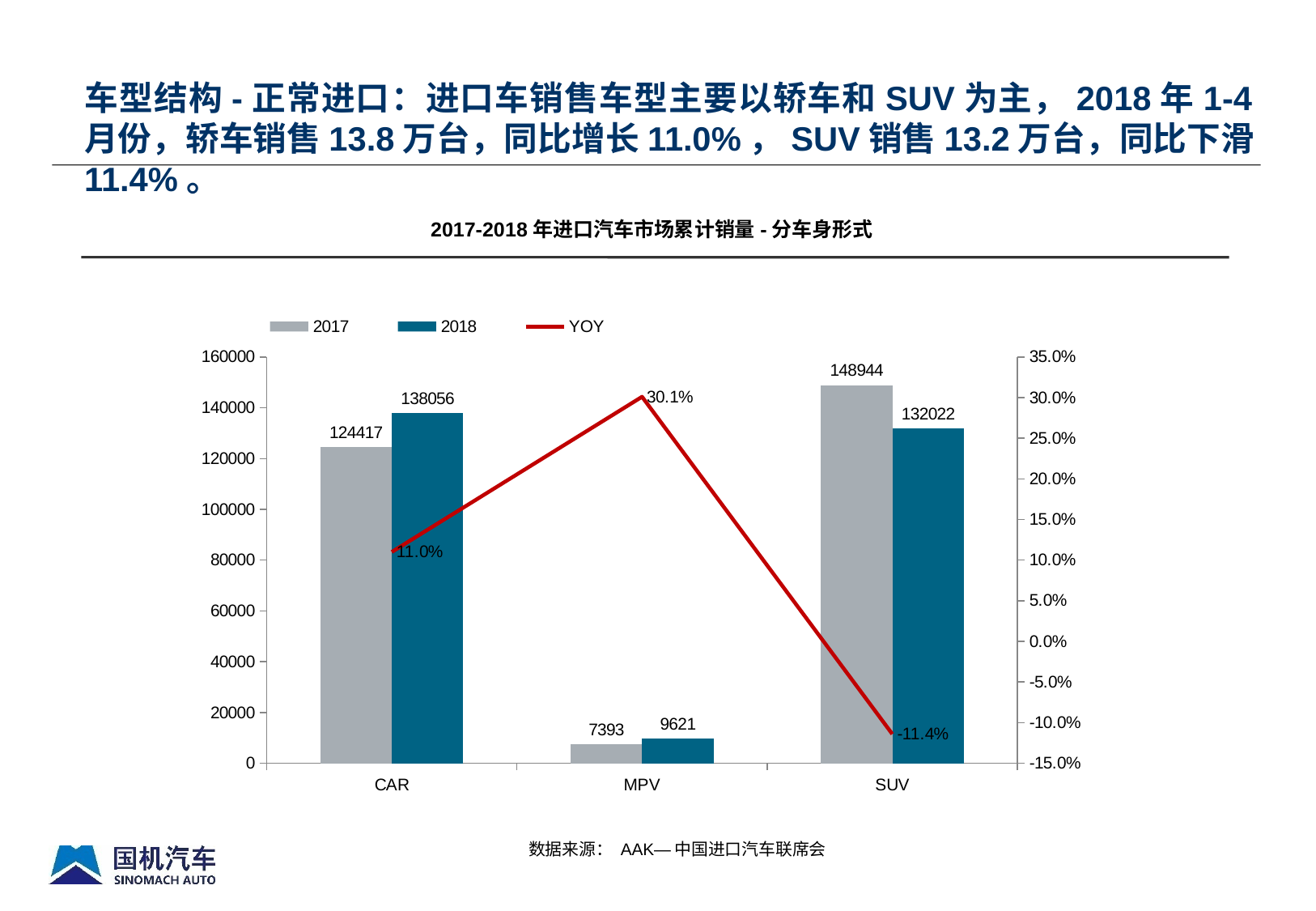

车型结构-正常进口：进口车销售车型主要以轿车和SUV为主，2018年1-4月份，轿车销售13.8万台，同比增长11.0%，SUV销售13.2万台，同比下滑11.4%。
2017-2018年进口汽车市场累计销量-分车身形式

### Chart

| Category | 2017 | 2018 |  |
|---|---|---|---|
| CAR | 124417.0 | 138056.0 | 0.11 |
| MPV | 7393.0 | 9621.0 | 0.3010000000000003 |
| SUV | 148944.0 | 132022.0 | -0.114 |
数据来源： AAK—中国进口汽车联席会